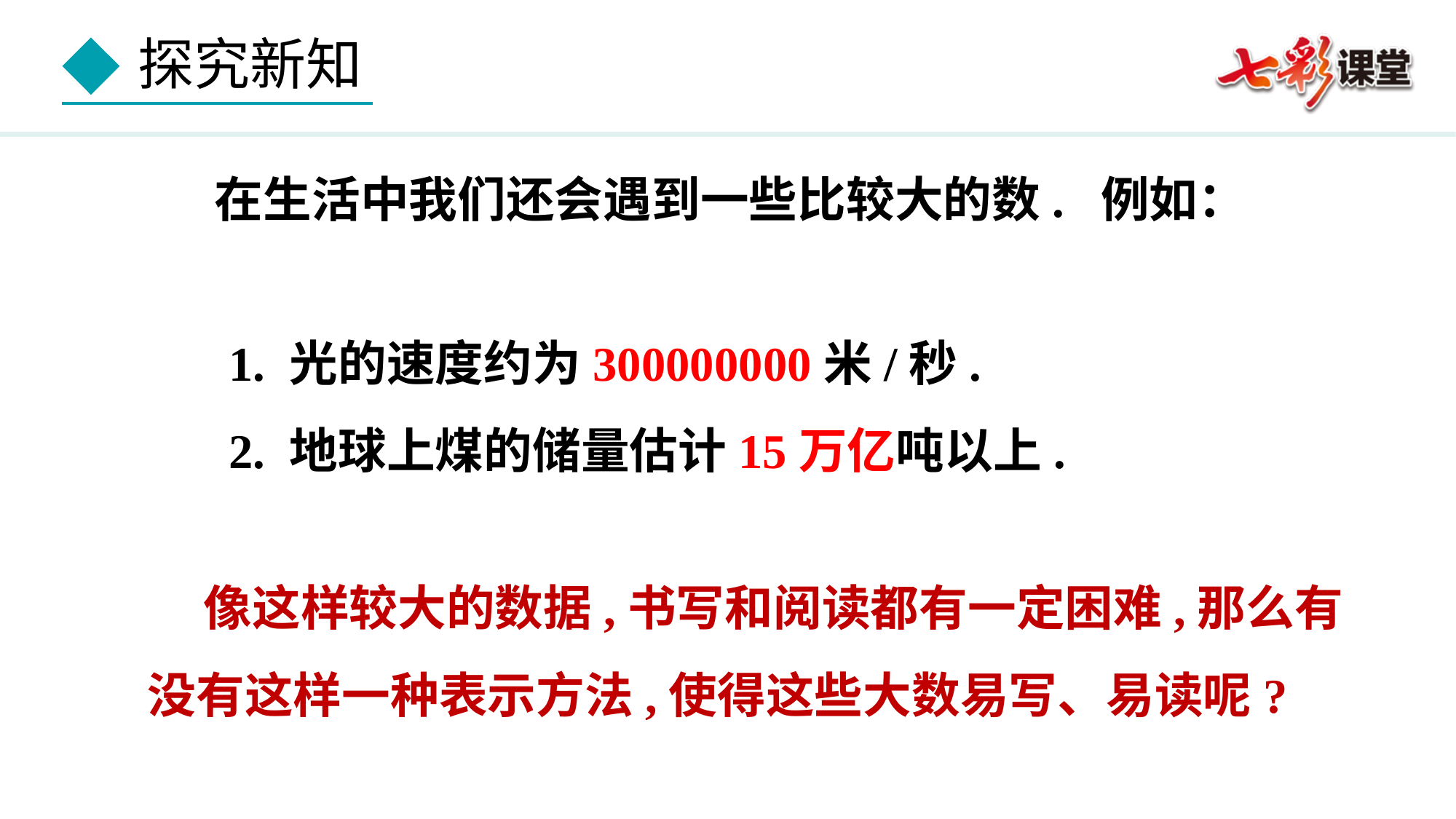

在生活中我们还会遇到一些比较大的数.  例如：
1. 光的速度约为300000000米/秒.
2. 地球上煤的储量估计15万亿吨以上.
    像这样较大的数据,书写和阅读都有一定困难,那么有没有这样一种表示方法,使得这些大数易写、易读呢?